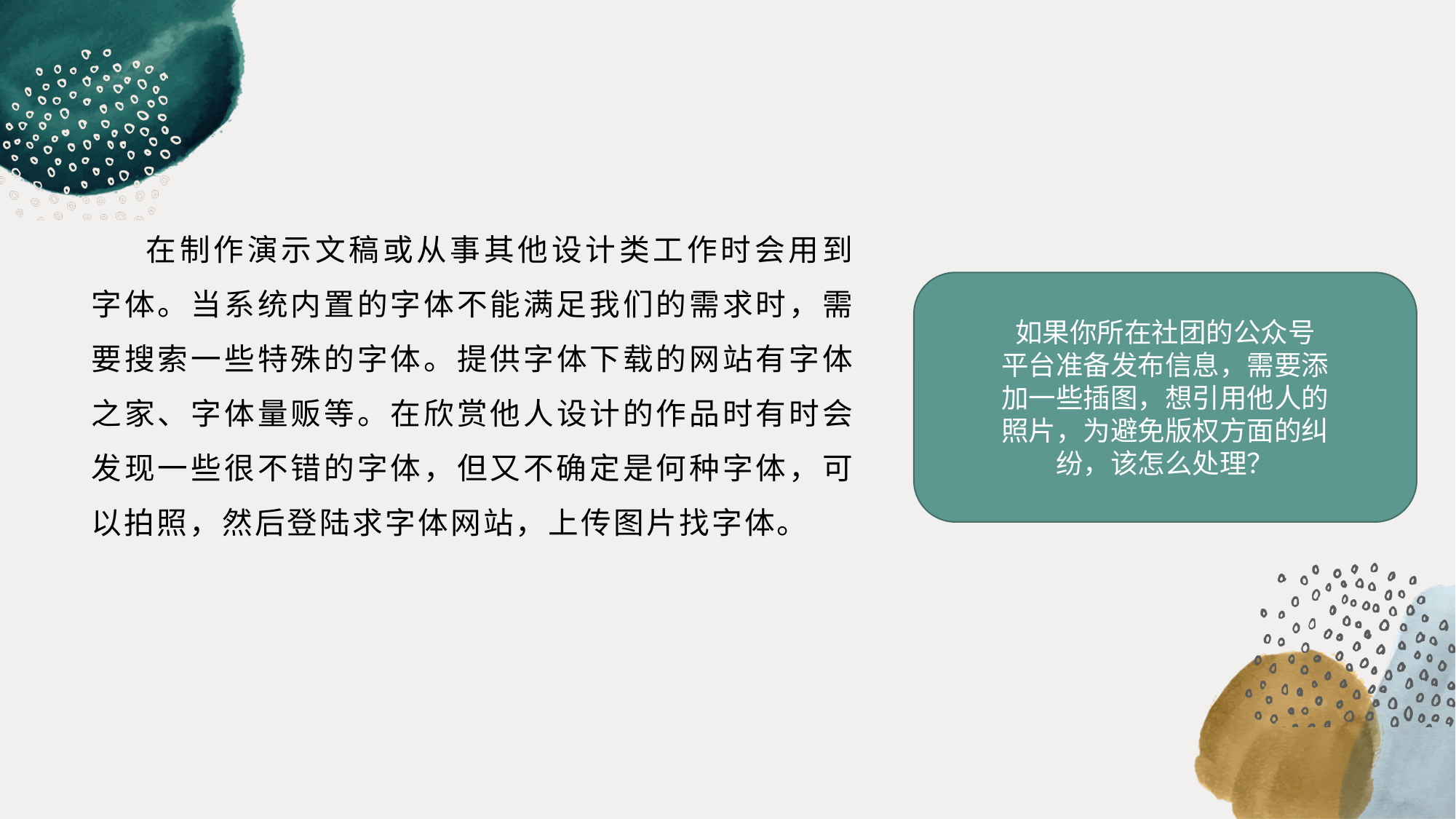

在制作演示文稿或从事其他设计类工作时会用到字体。当系统内置的字体不能满足我们的需求时，需要搜索一些特殊的字体。提供字体下载的网站有字体之家、字体量贩等。在欣赏他人设计的作品时有时会发现一些很不错的字体，但又不确定是何种字体，可以拍照，然后登陆求字体网站，上传图片找字体。
如果你所在社团的公众号
平台准备发布信息，需要添
加一些插图，想引用他人的
照片，为避免版权方面的纠
纷，该怎么处理？